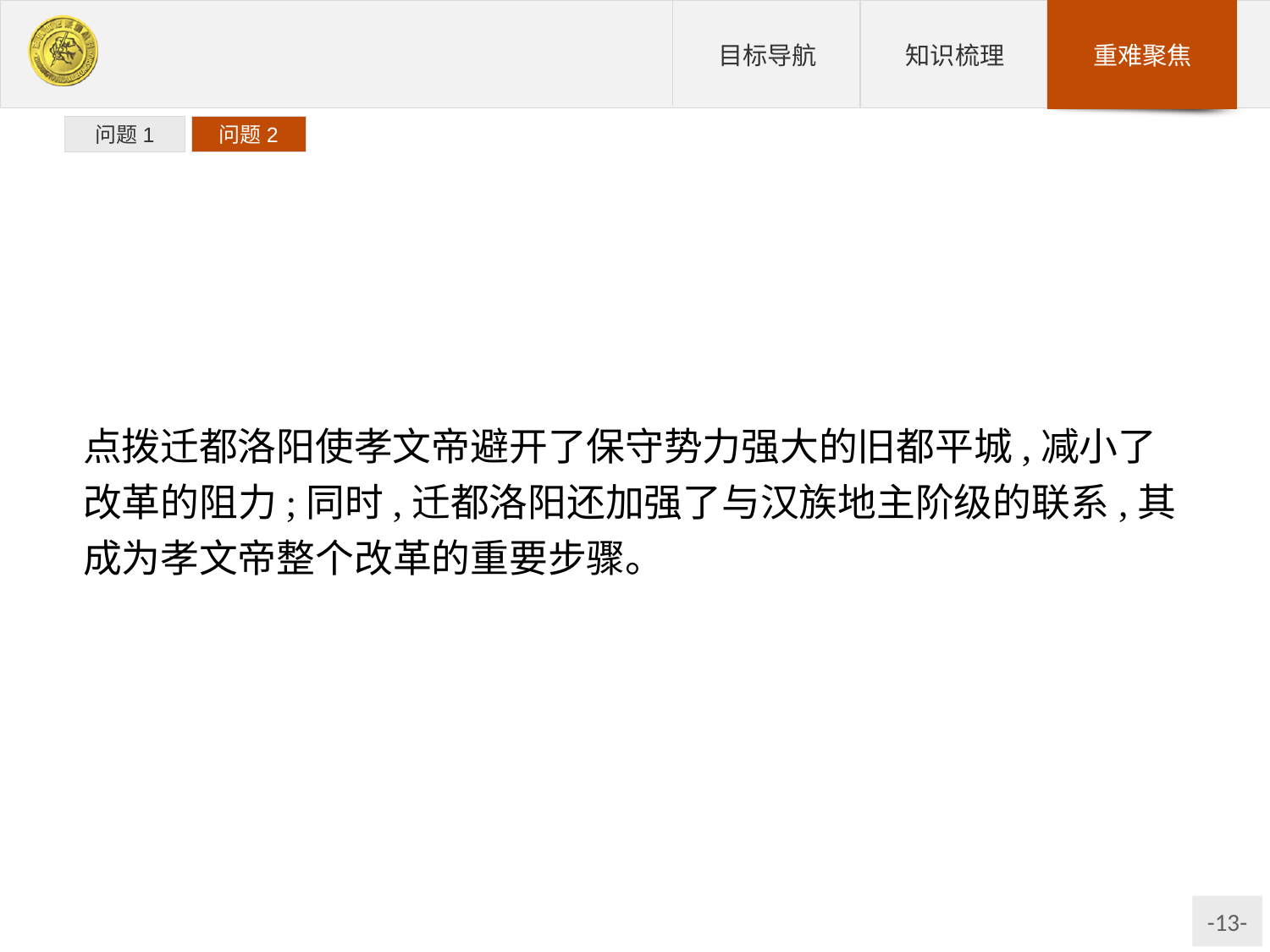

问题1
问题2
点拨迁都洛阳使孝文帝避开了保守势力强大的旧都平城,减小了改革的阻力;同时,迁都洛阳还加强了与汉族地主阶级的联系,其成为孝文帝整个改革的重要步骤。